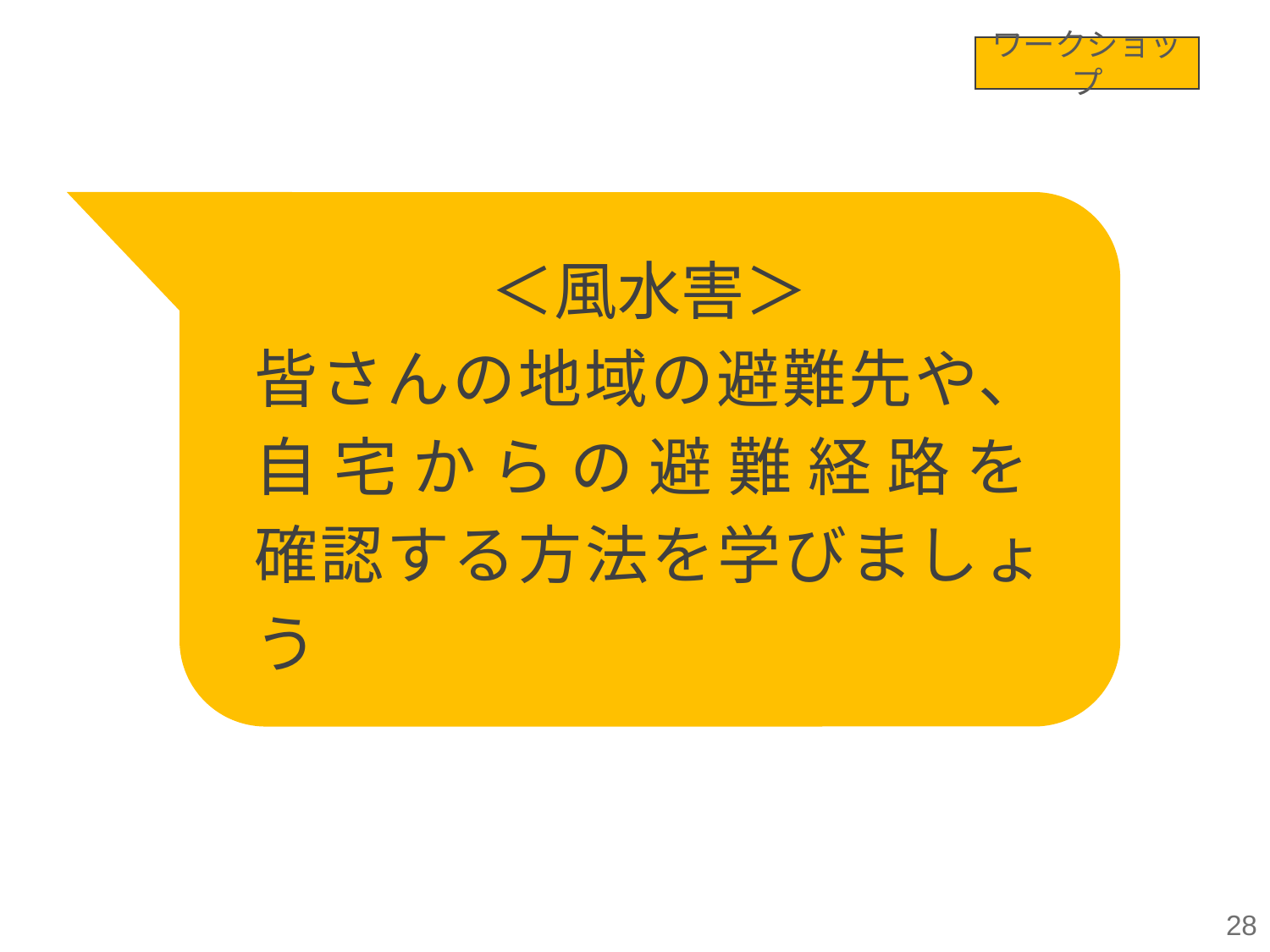

ワークショップ

＜風水害＞
皆さんの地域の避難先や、
自宅からの避難経路を
確認する方法を学びましょう
28